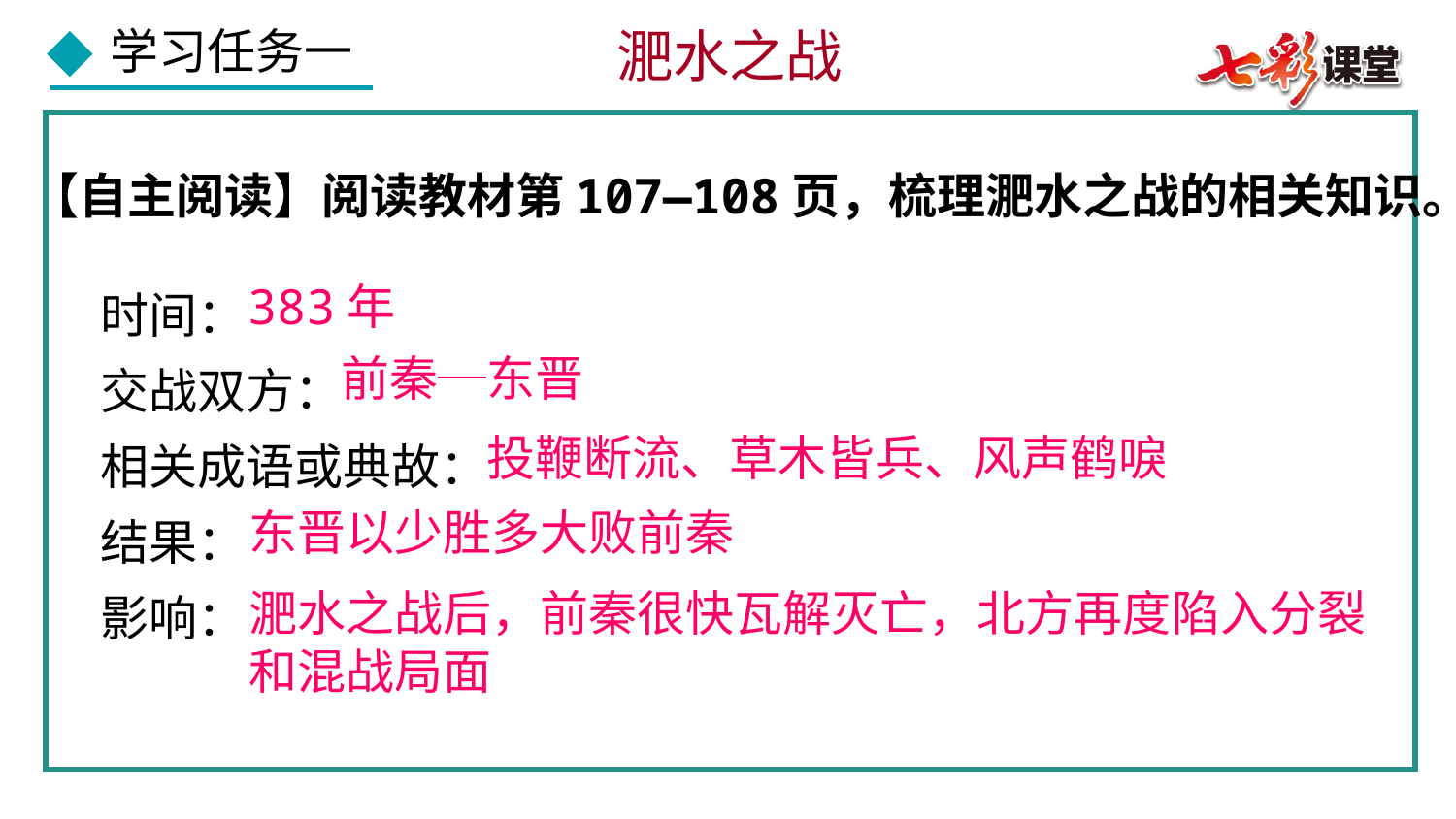

淝水之战
【自主阅读】阅读教材第107—108页，梳理淝水之战的相关知识。
时间：
交战双方：
相关成语或典故：
结果：
影响：
383年
前秦─东晋
投鞭断流、草木皆兵、风声鹤唳
东晋以少胜多大败前秦
淝水之战后，前秦很快瓦解灭亡，北方再度陷入分裂和混战局面